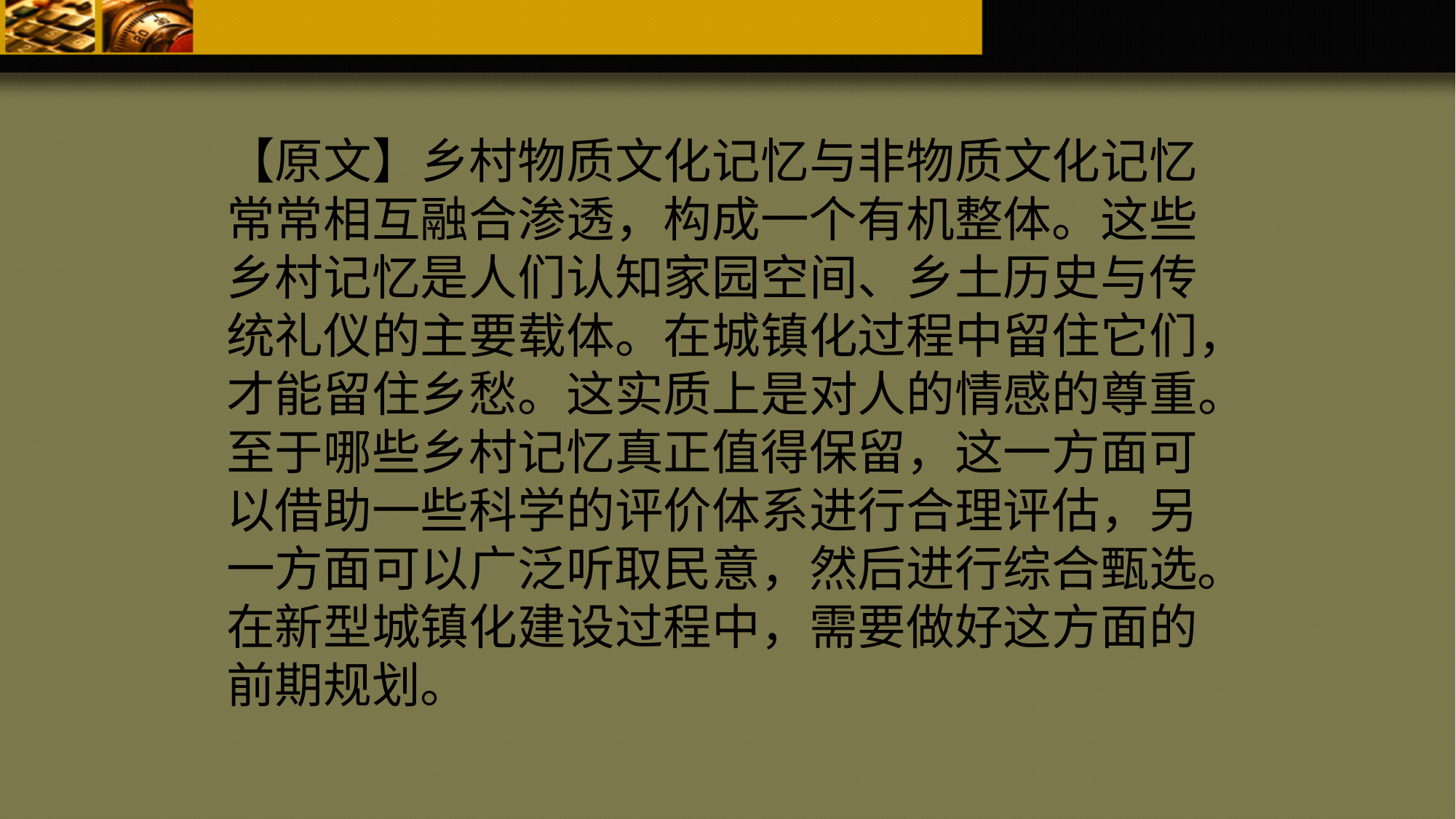

【原文】乡村物质文化记忆与非物质文化记忆常常相互融合渗透，构成一个有机整体。这些乡村记忆是人们认知家园空间、乡土历史与传统礼仪的主要载体。在城镇化过程中留住它们，才能留住乡愁。这实质上是对人的情感的尊重。至于哪些乡村记忆真正值得保留，这一方面可以借助一些科学的评价体系进行合理评估，另一方面可以广泛听取民意，然后进行综合甄选。在新型城镇化建设过程中，需要做好这方面的前期规划。